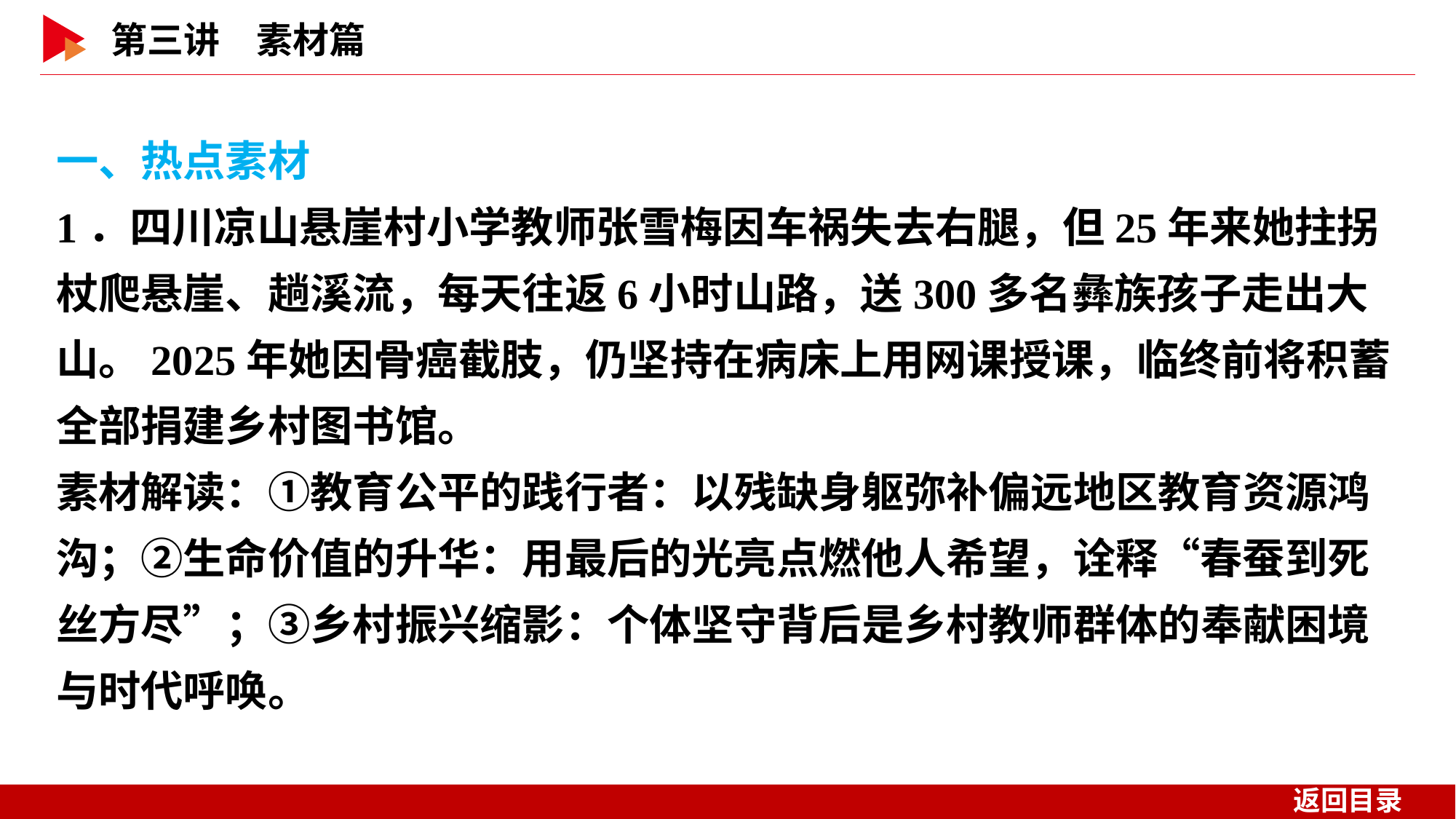

一、热点素材
1．四川凉山悬崖村小学教师张雪梅因车祸失去右腿，但25年来她拄拐杖爬悬崖、趟溪流，每天往返6小时山路，送300多名彝族孩子走出大山。2025年她因骨癌截肢，仍坚持在病床上用网课授课，临终前将积蓄全部捐建乡村图书馆。
素材解读：①教育公平的践行者：以残缺身躯弥补偏远地区教育资源鸿沟；②生命价值的升华：用最后的光亮点燃他人希望，诠释“春蚕到死丝方尽”；③乡村振兴缩影：个体坚守背后是乡村教师群体的奉献困境与时代呼唤。